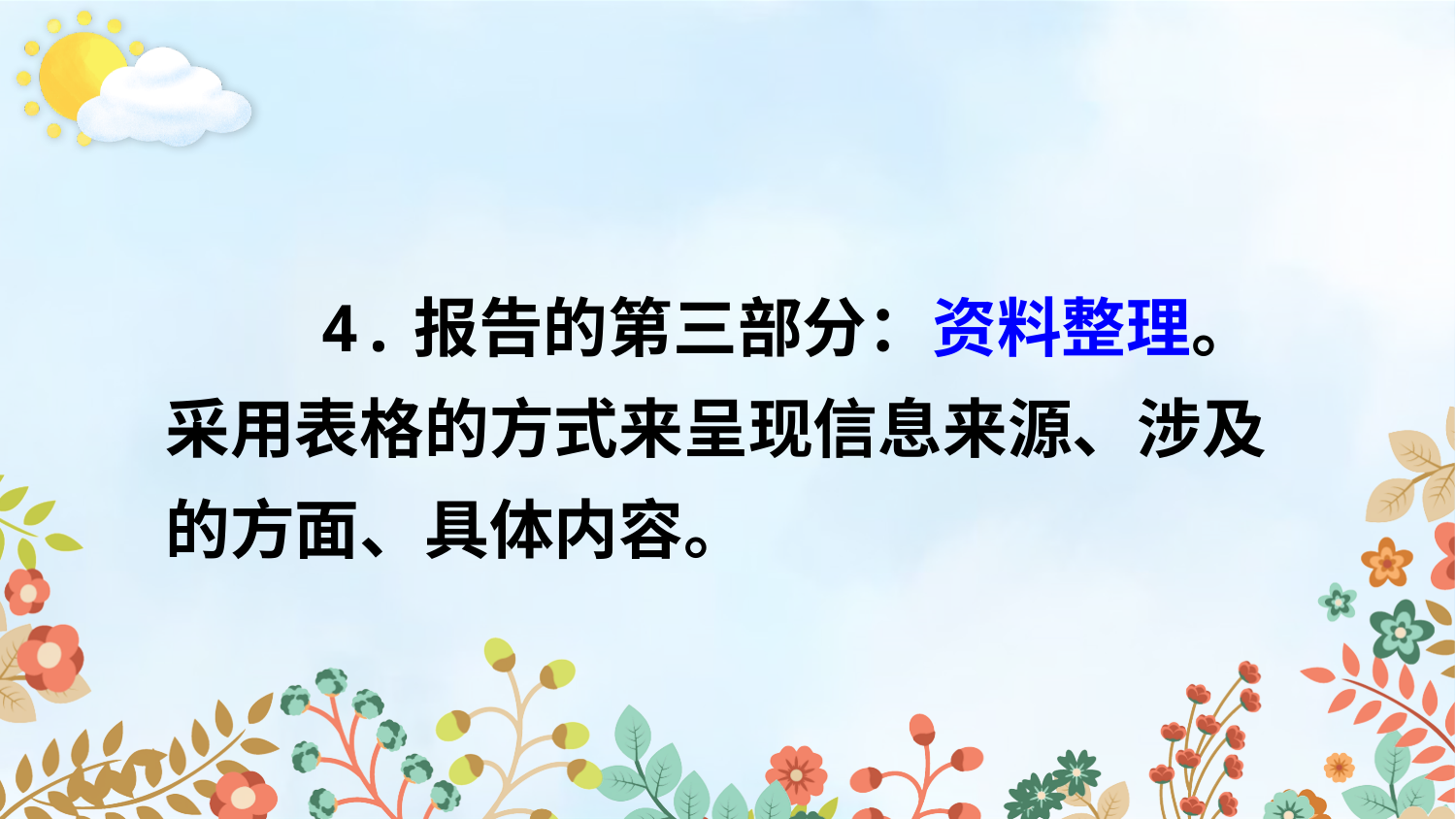

4.报告的第三部分：资料整理。采用表格的方式来呈现信息来源、涉及的方面、具体内容。